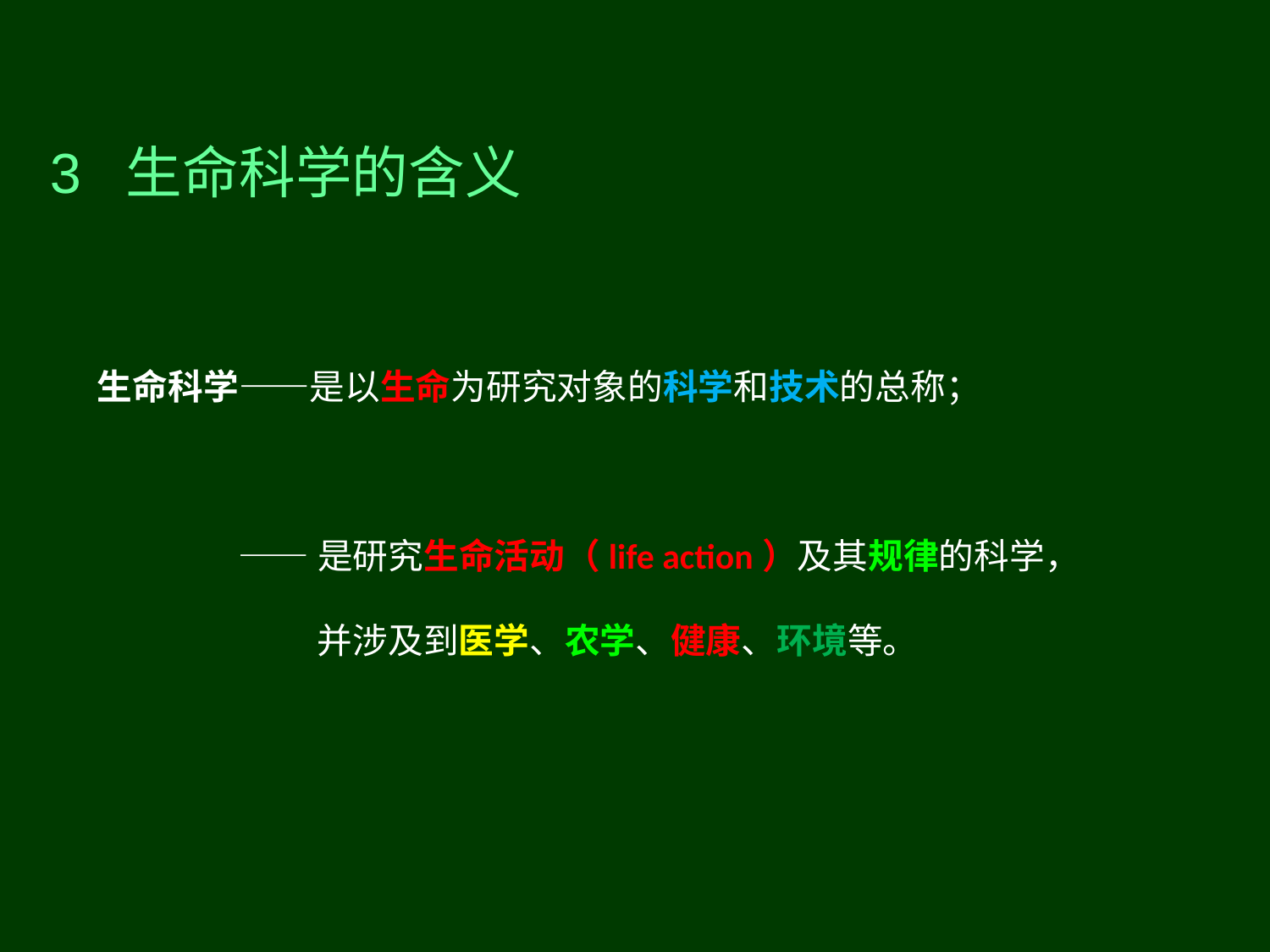

1  走近生命科学  ——   1  走进生命科学的世纪
1  走近生命科学  ——   1  走进生命科学的世纪
3  生命科学的含义
生命科学——是以生命为研究对象的科学和技术的总称；
                  ——是研究生命活动（life action）及其规律的科学，
                           并涉及到医学、农学、健康、环境等。

生命科学
LIFE  SCIENCE